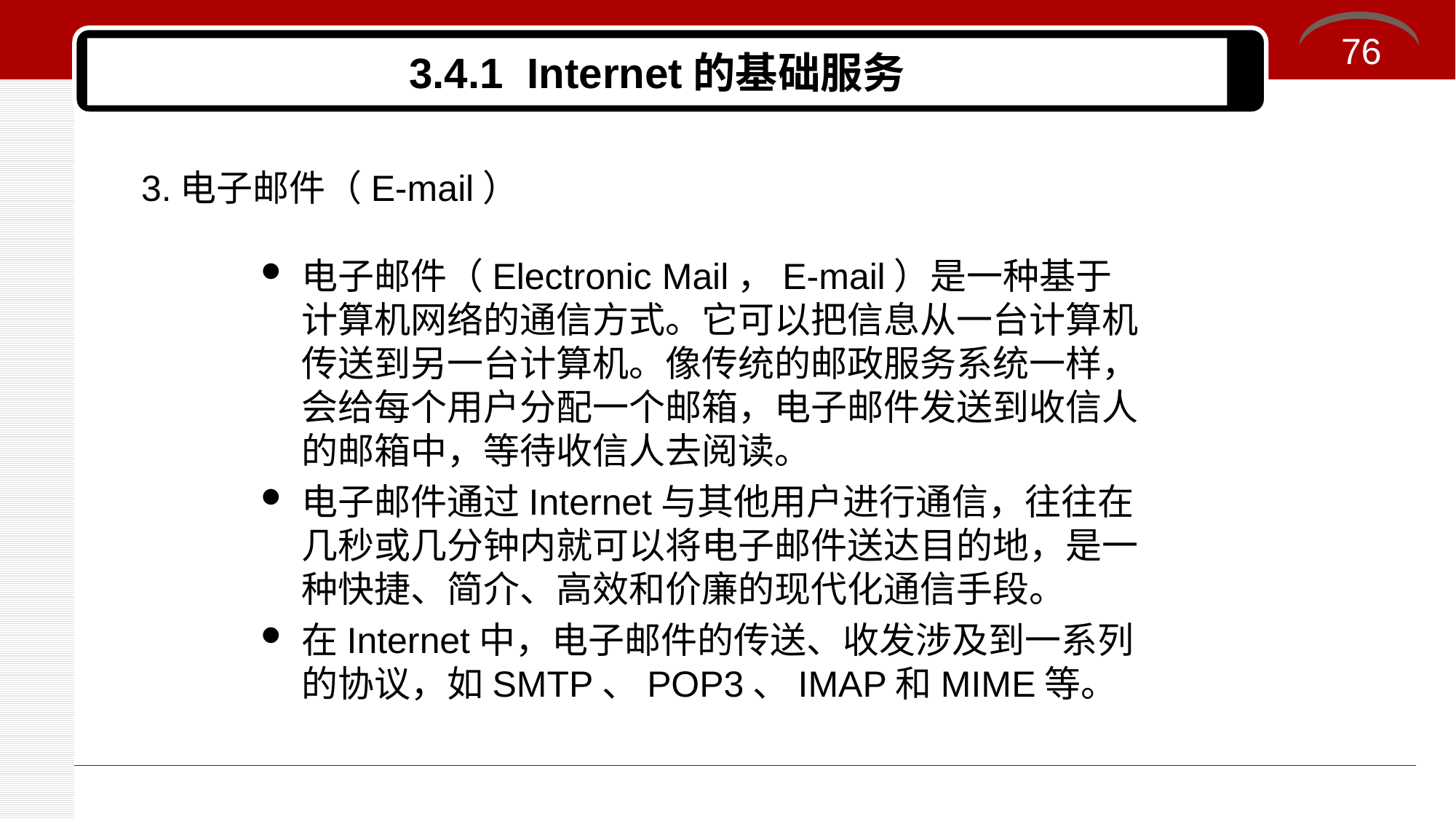

76
# 3.4.1  Internet的基础服务
3.电子邮件（E-mail）
电子邮件（Electronic Mail，E-mail）是一种基于计算机网络的通信方式。它可以把信息从一台计算机传送到另一台计算机。像传统的邮政服务系统一样，会给每个用户分配一个邮箱，电子邮件发送到收信人的邮箱中，等待收信人去阅读。
电子邮件通过Internet与其他用户进行通信，往往在几秒或几分钟内就可以将电子邮件送达目的地，是一种快捷、简介、高效和价廉的现代化通信手段。
在Internet中，电子邮件的传送、收发涉及到一系列的协议，如SMTP、POP3、IMAP和MIME等。